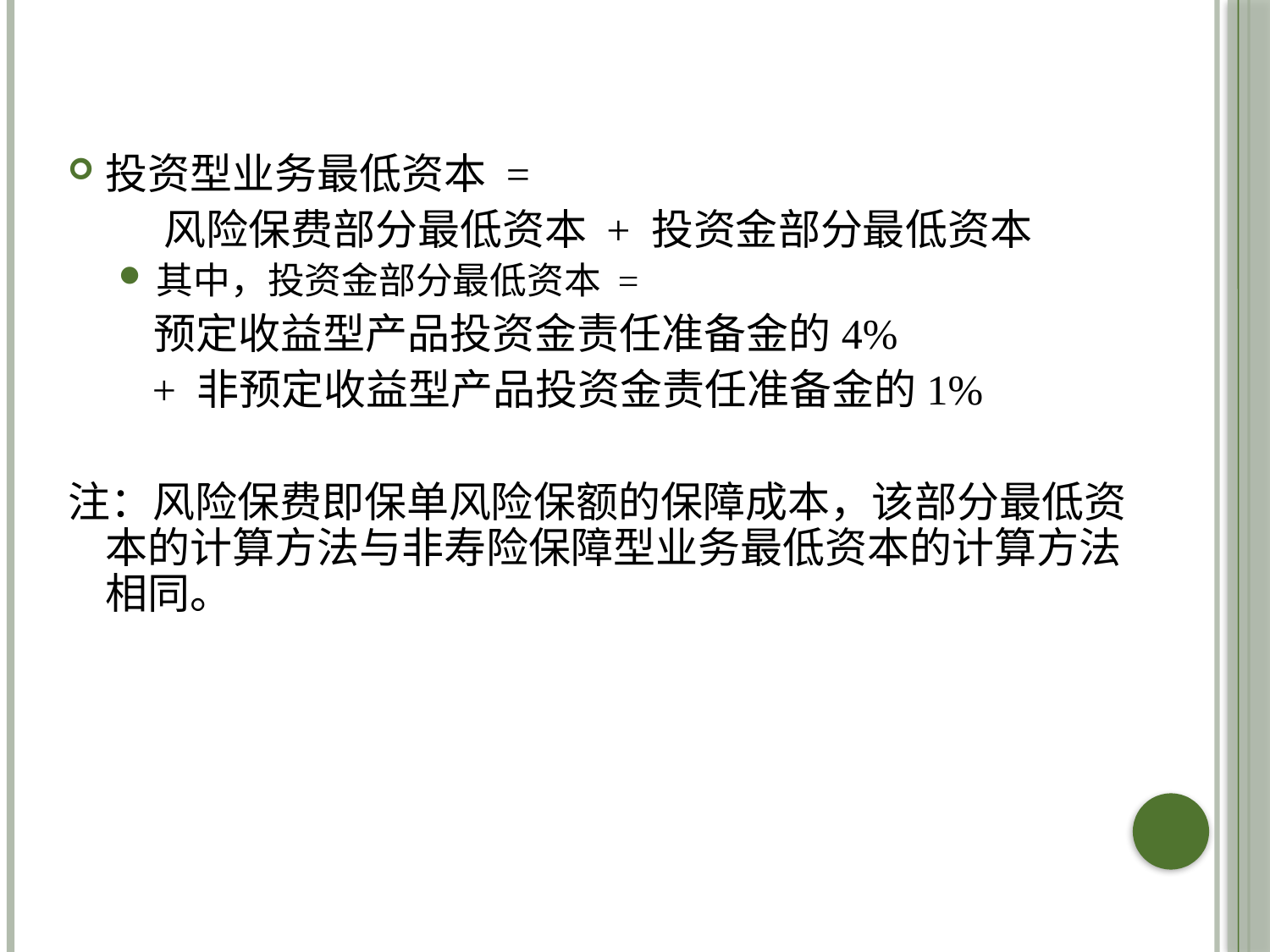

投资型业务最低资本 =
         风险保费部分最低资本 + 投资金部分最低资本
其中，投资金部分最低资本 =
        预定收益型产品投资金责任准备金的4%
        + 非预定收益型产品投资金责任准备金的1%

注：风险保费即保单风险保额的保障成本，该部分最低资本的计算方法与非寿险保障型业务最低资本的计算方法相同。